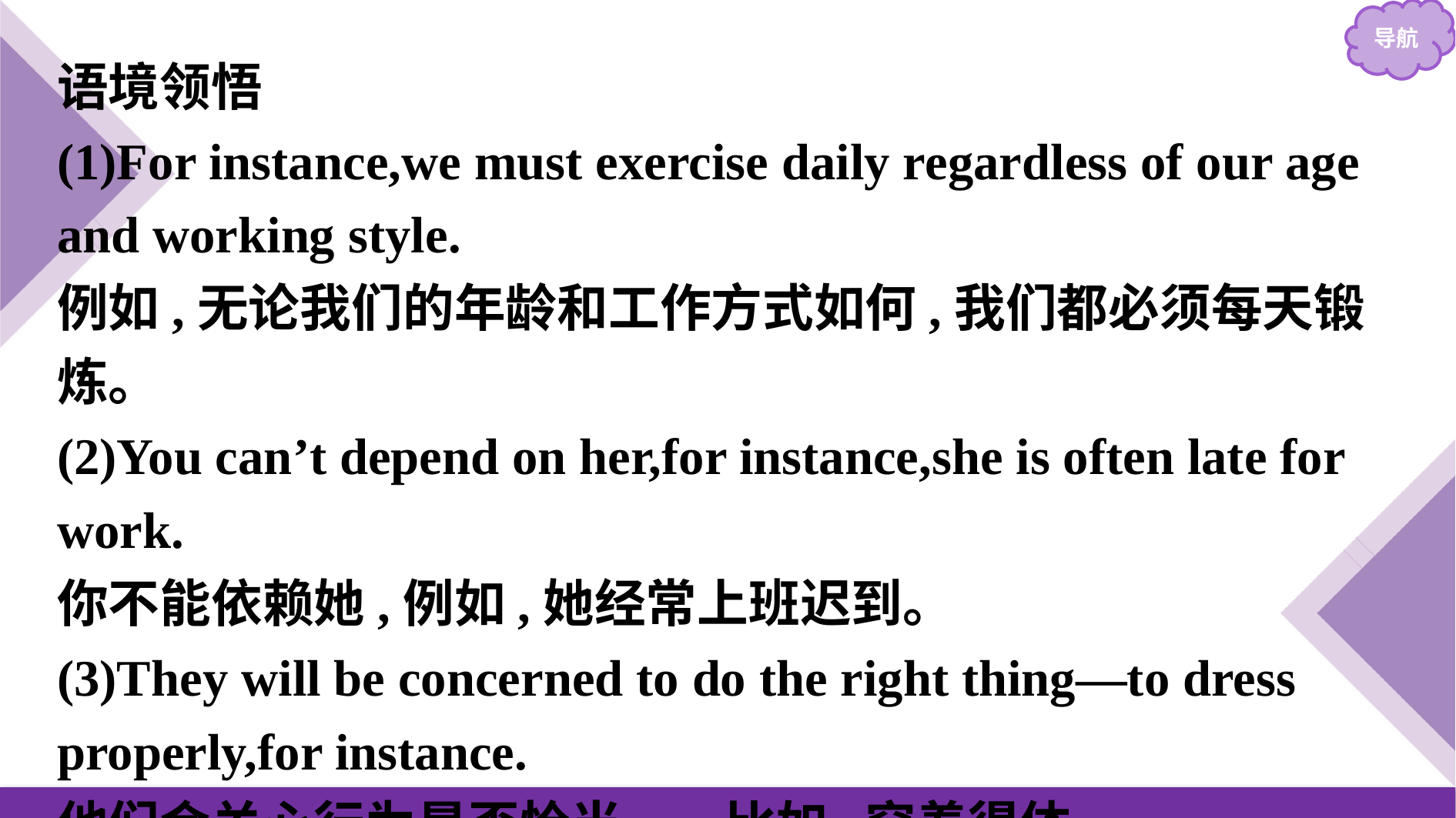

语境领悟
(1)For instance,we must exercise daily regardless of our age and working style.
例如,无论我们的年龄和工作方式如何,我们都必须每天锻炼。
(2)You can’t depend on her,for instance,she is often late for work.
你不能依赖她,例如,她经常上班迟到。
(3)They will be concerned to do the right thing—to dress properly,for instance.
他们会关心行为是否恰当——比如,穿着得体。